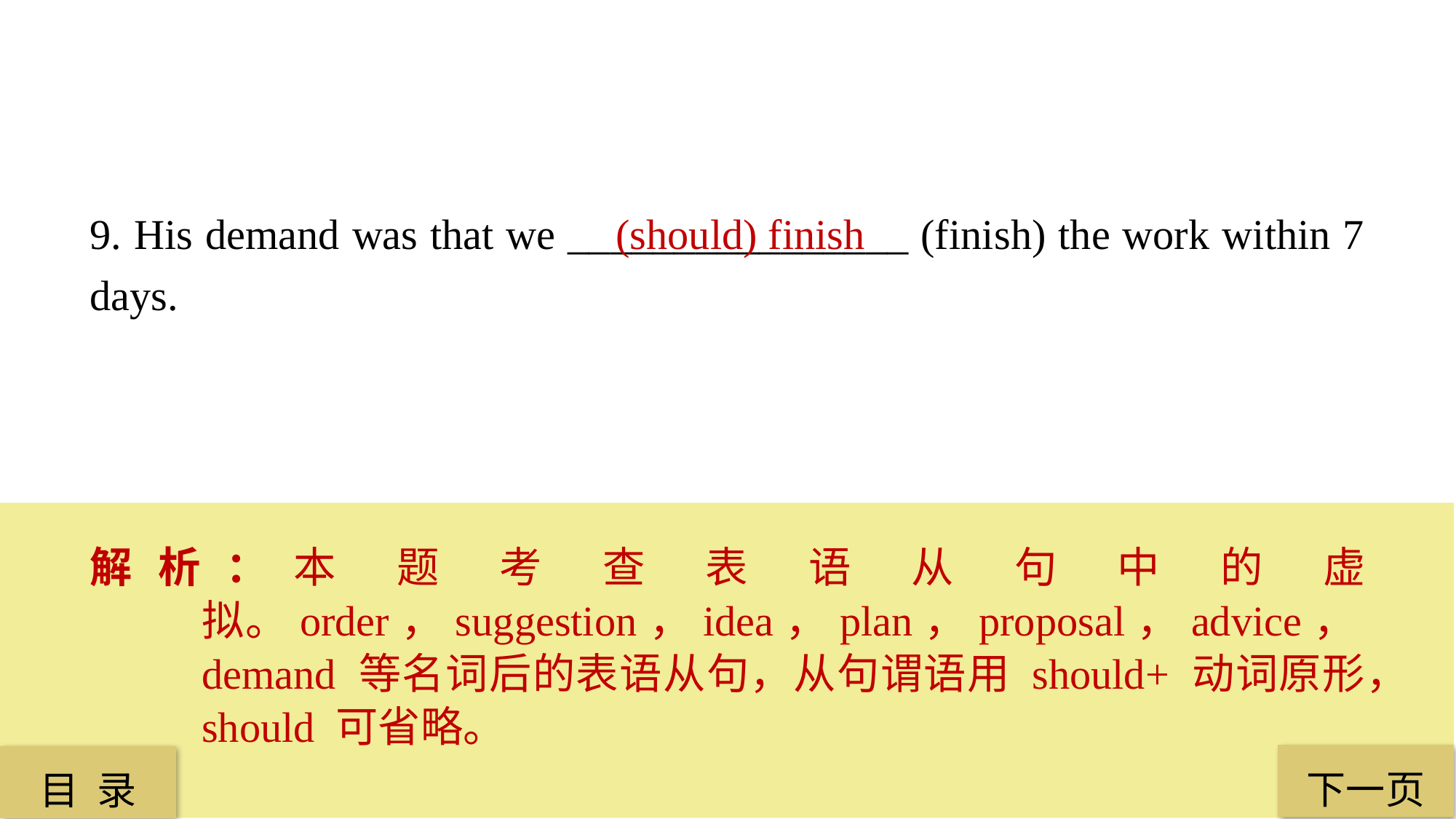

9. His demand was that we ________________ (finish) the work within 7 days.
(should) finish
解析：本 题 考 查 表 语 从 句 中 的 虚 拟。order，suggestion，idea，plan，proposal，advice，demand 等名词后的表语从句，从句谓语用 should+ 动词原形，should 可省略。